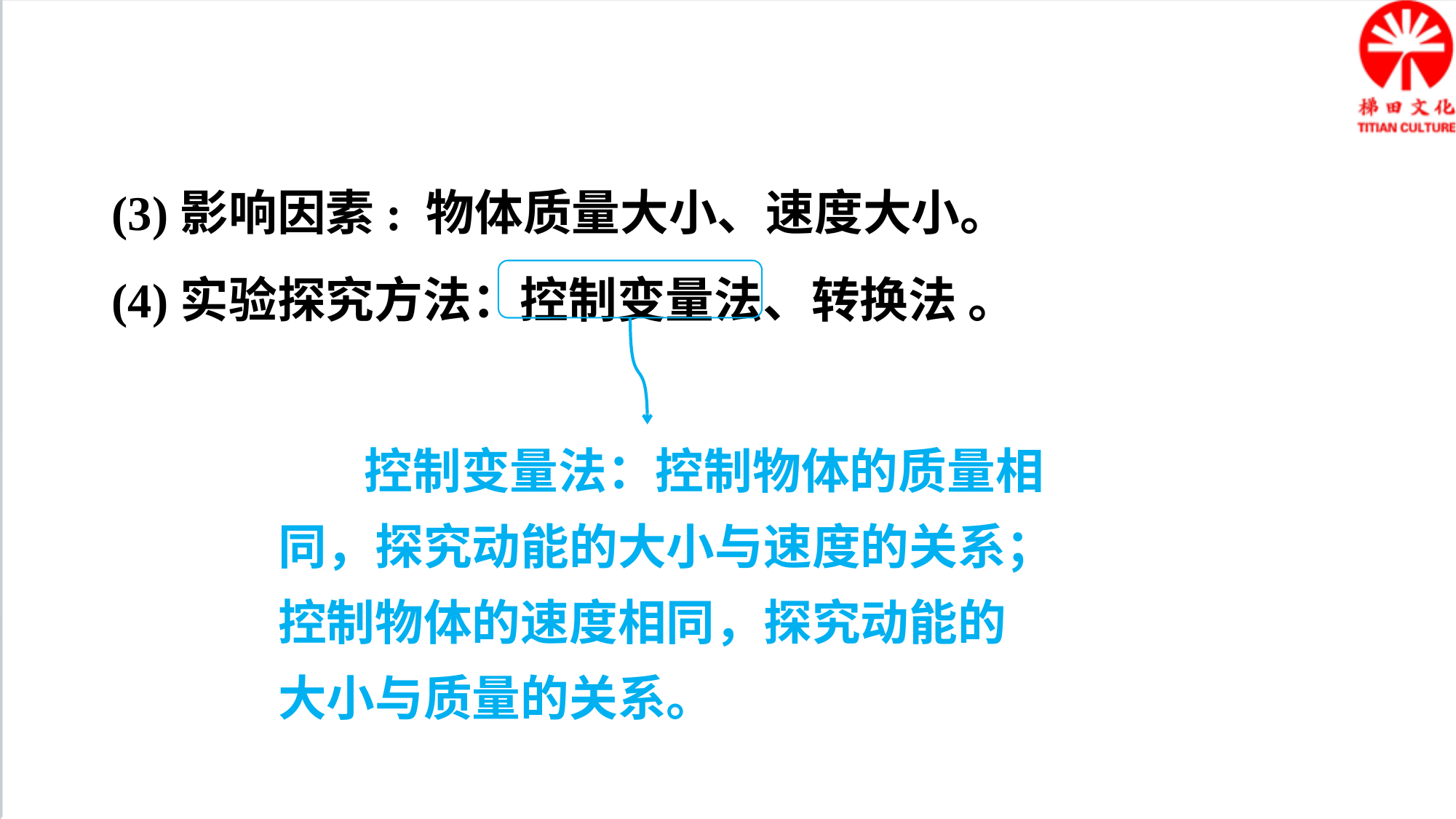

(3)影响因素: 物体质量大小、速度大小。
(4)实验探究方法：控制变量法、转换法 。

控制变量法：控制物体的质量相同，探究动能的大小与速度的关系；控制物体的速度相同，探究动能的大小与质量的关系。